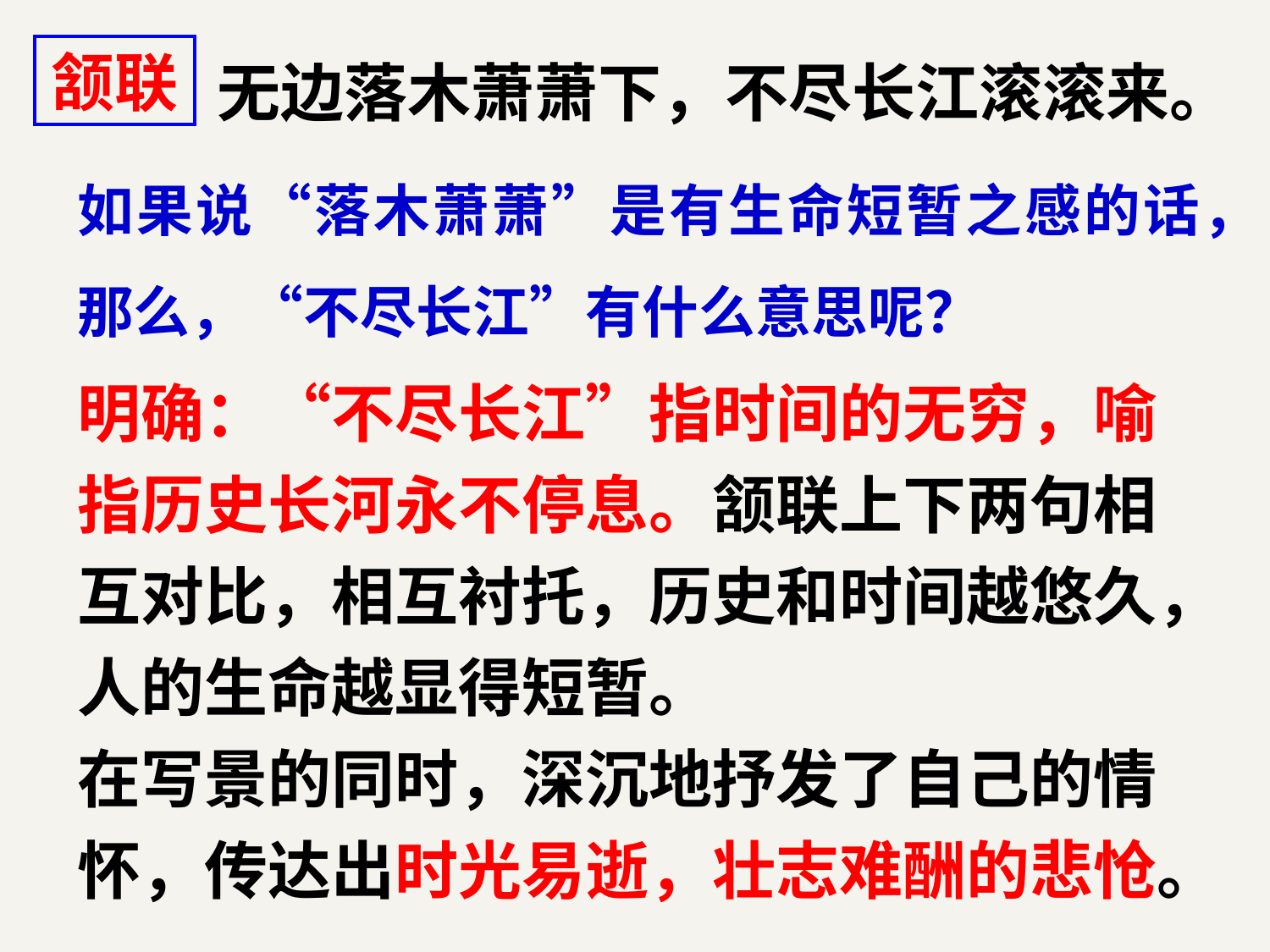

颔联
无边落木萧萧下，不尽长江滚滚来。
如果说“落木萧萧”是有生命短暂之感的话，那么，“不尽长江”有什么意思呢？
明确：“不尽长江”指时间的无穷，喻指历史长河永不停息。颔联上下两句相互对比，相互衬托，历史和时间越悠久，人的生命越显得短暂。
在写景的同时，深沉地抒发了自己的情怀，传达出时光易逝，壮志难酬的悲怆。